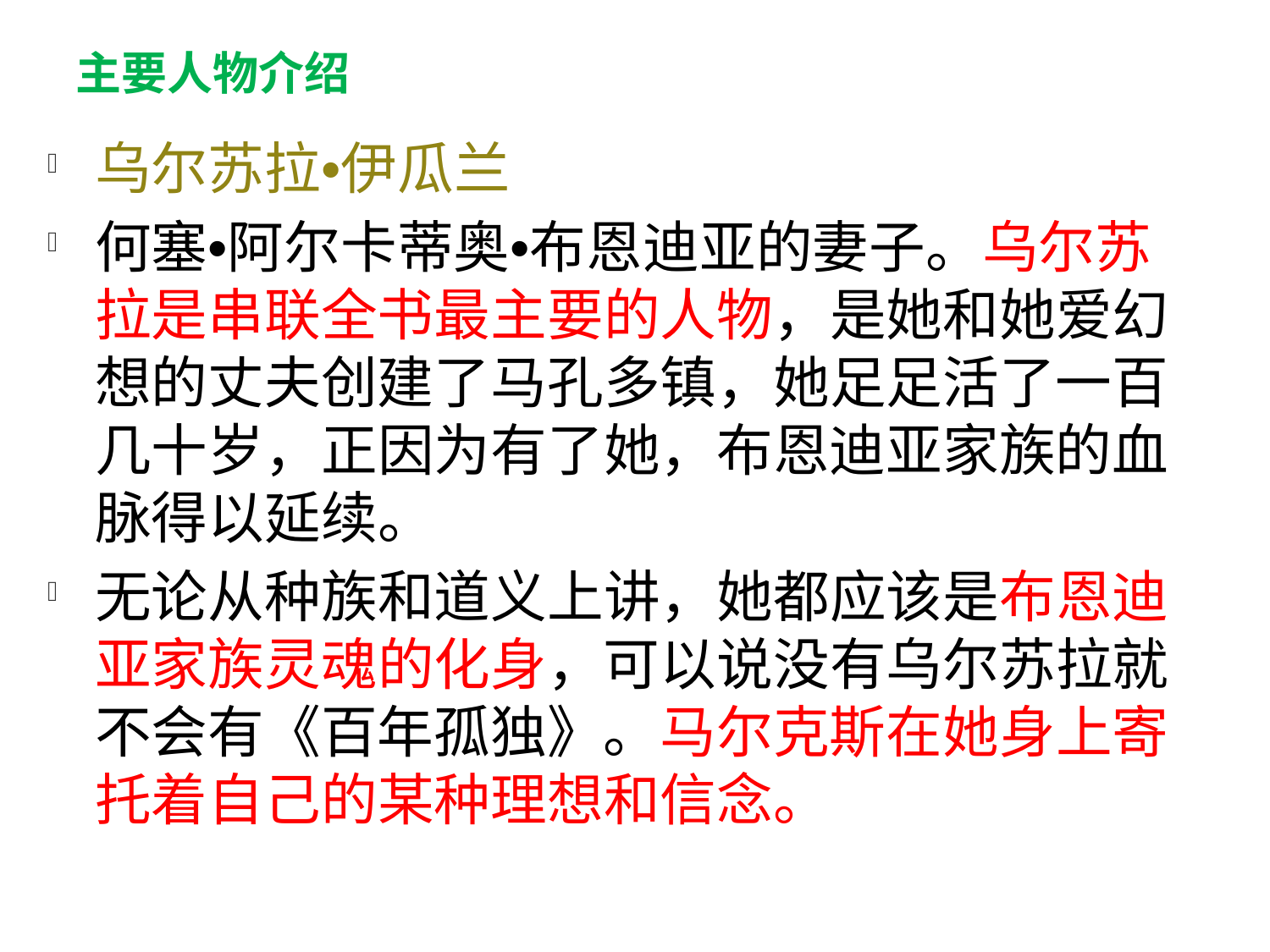

# 主要人物介绍
乌尔苏拉•伊瓜兰
何塞•阿尔卡蒂奥•布恩迪亚的妻子。乌尔苏拉是串联全书最主要的人物，是她和她爱幻想的丈夫创建了马孔多镇，她足足活了一百几十岁，正因为有了她，布恩迪亚家族的血脉得以延续。
无论从种族和道义上讲，她都应该是布恩迪亚家族灵魂的化身，可以说没有乌尔苏拉就不会有《百年孤独》。马尔克斯在她身上寄托着自己的某种理想和信念。